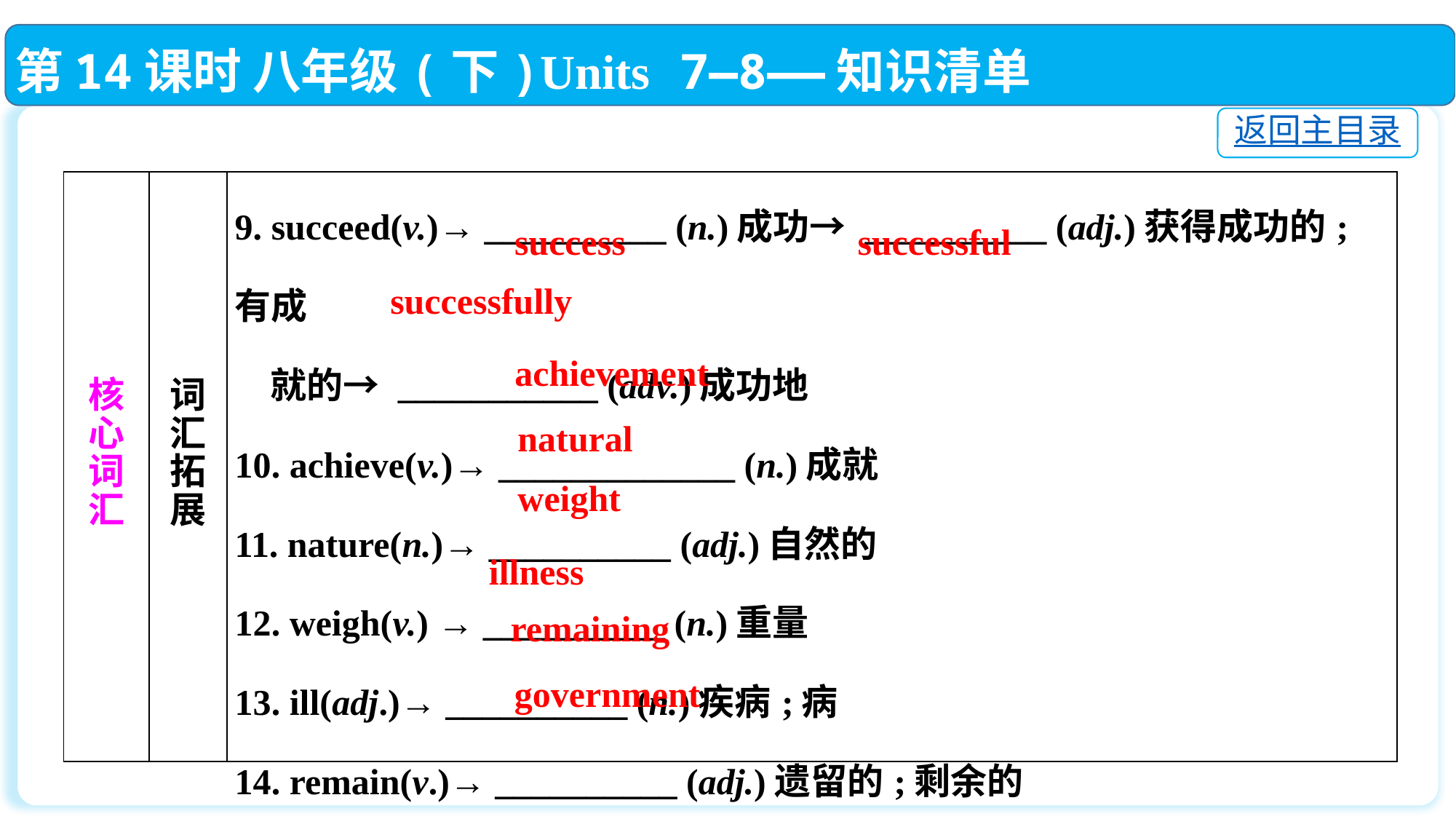

第14课时 八年级(下)Units 7—8——知识清单

返回主目录
| 核 心 词 汇 | 词 汇 拓 展 | 9. succeed(v.)→ \_\_\_\_\_\_\_\_\_\_ (n.)成功→ \_\_\_\_\_\_\_\_\_\_ (adj.)获得成功的;有成 就的→ \_\_\_\_\_\_\_\_\_\_\_ (adv.)成功地 10. achieve(v.)→ \_\_\_\_\_\_\_\_\_\_\_\_\_ (n.)成就 11. nature(n.)→ \_\_\_\_\_\_\_\_\_\_ (adj.)自然的 12. weigh(v.) → \_\_\_\_\_\_\_\_\_\_ (n.)重量 13. ill(adj.)→ \_\_\_\_\_\_\_\_\_\_ (n.)疾病;病 14. remain(v.)→ \_\_\_\_\_\_\_\_\_\_ (adj.)遗留的;剩余的 15. govern(v.)→ \_\_\_\_\_\_\_\_\_\_\_\_ (n.)政府 |
| --- | --- | --- |
success
successful

successfully
 achievement
natural
weight
illness
remaining
government